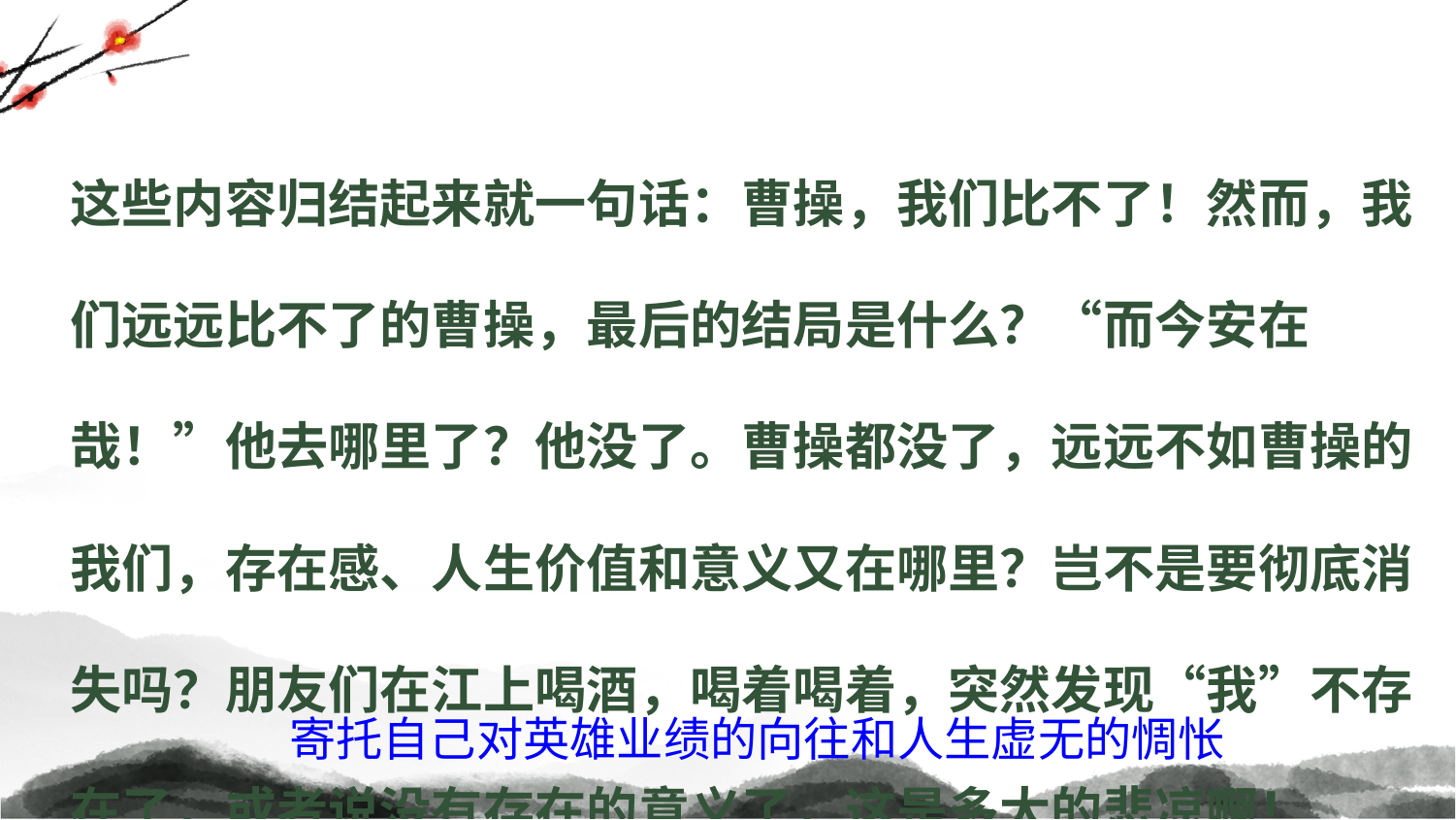

这些内容归结起来就一句话：曹操，我们比不了！然而，我们远远比不了的曹操，最后的结局是什么？“而今安在哉！”他去哪里了？他没了。曹操都没了，远远不如曹操的我们，存在感、人生价值和意义又在哪里？岂不是要彻底消失吗？朋友们在江上喝酒，喝着喝着，突然发现“我”不存在了，或者说没有存在的意义了，这是多大的悲凉啊！
寄托自己对英雄业绩的向往和人生虚无的惆怅